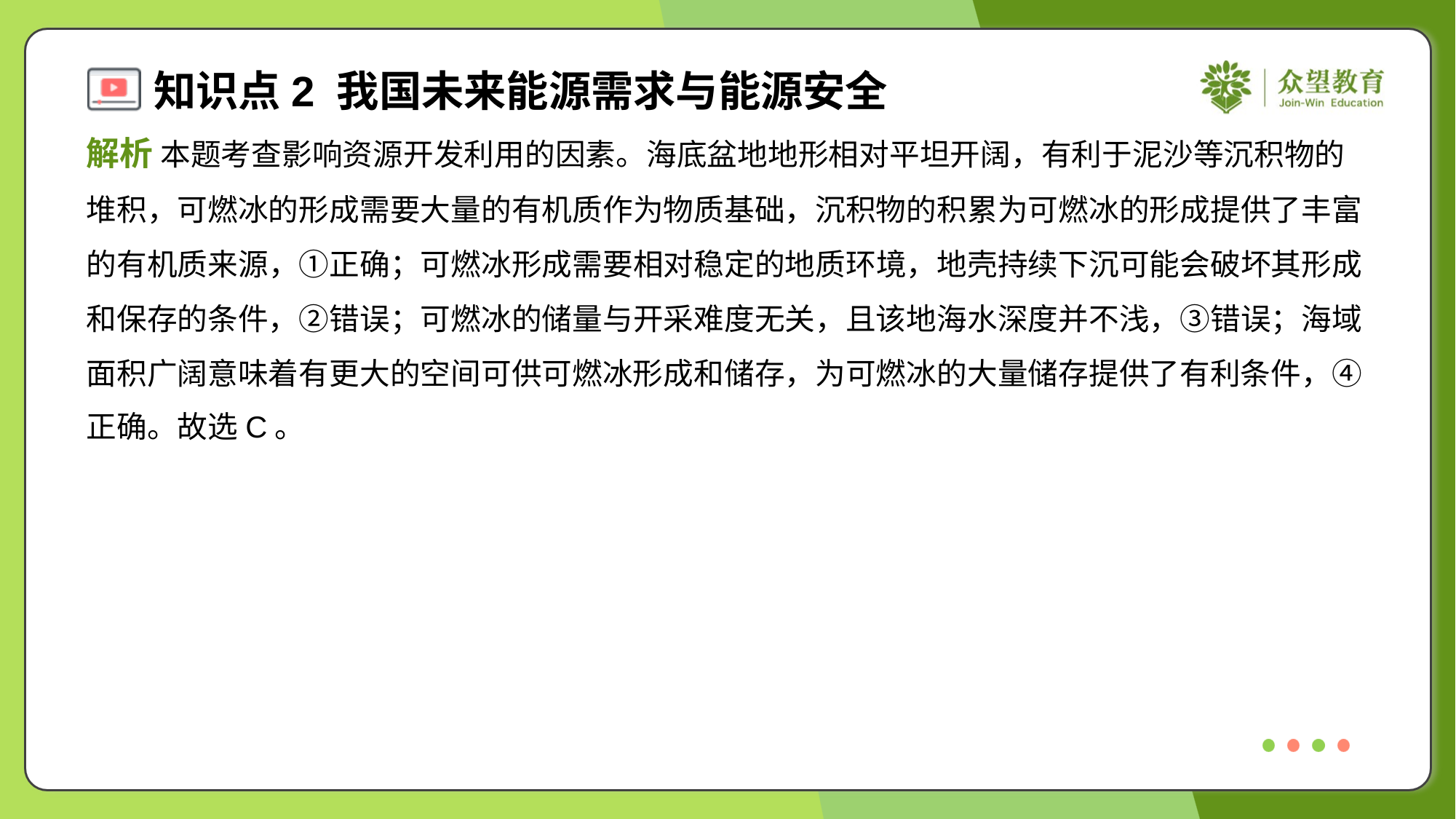

解析 本题考查影响资源开发利用的因素。海底盆地地形相对平坦开阔，有利于泥沙等沉积物的
堆积，可燃冰的形成需要大量的有机质作为物质基础，沉积物的积累为可燃冰的形成提供了丰富
的有机质来源，①正确；可燃冰形成需要相对稳定的地质环境，地壳持续下沉可能会破坏其形成
和保存的条件，②错误；可燃冰的储量与开采难度无关，且该地海水深度并不浅，③错误；海域
面积广阔意味着有更大的空间可供可燃冰形成和储存，为可燃冰的大量储存提供了有利条件，④
正确。故选C。